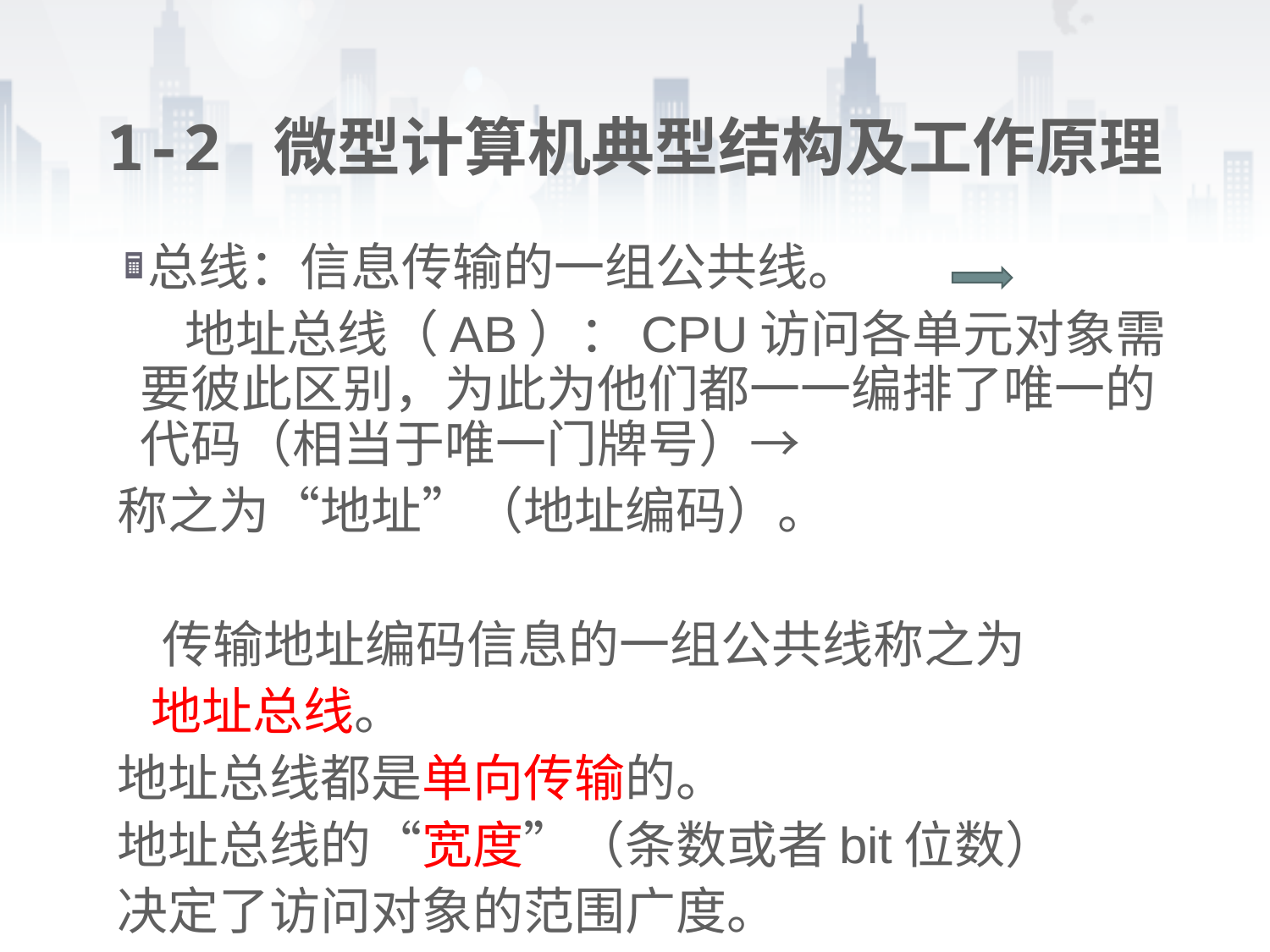

# 1-2 微型计算机典型结构及工作原理
总线：信息传输的一组公共线。
     地址总线（AB）：CPU访问各单元对象需要彼此区别，为此为他们都一一编排了唯一的代码（相当于唯一门牌号）→
称之为“地址”（地址编码）。

   传输地址编码信息的一组公共线称之为
  地址总线。
地址总线都是单向传输的。
地址总线的“宽度”（条数或者bit位数）
决定了访问对象的范围广度。